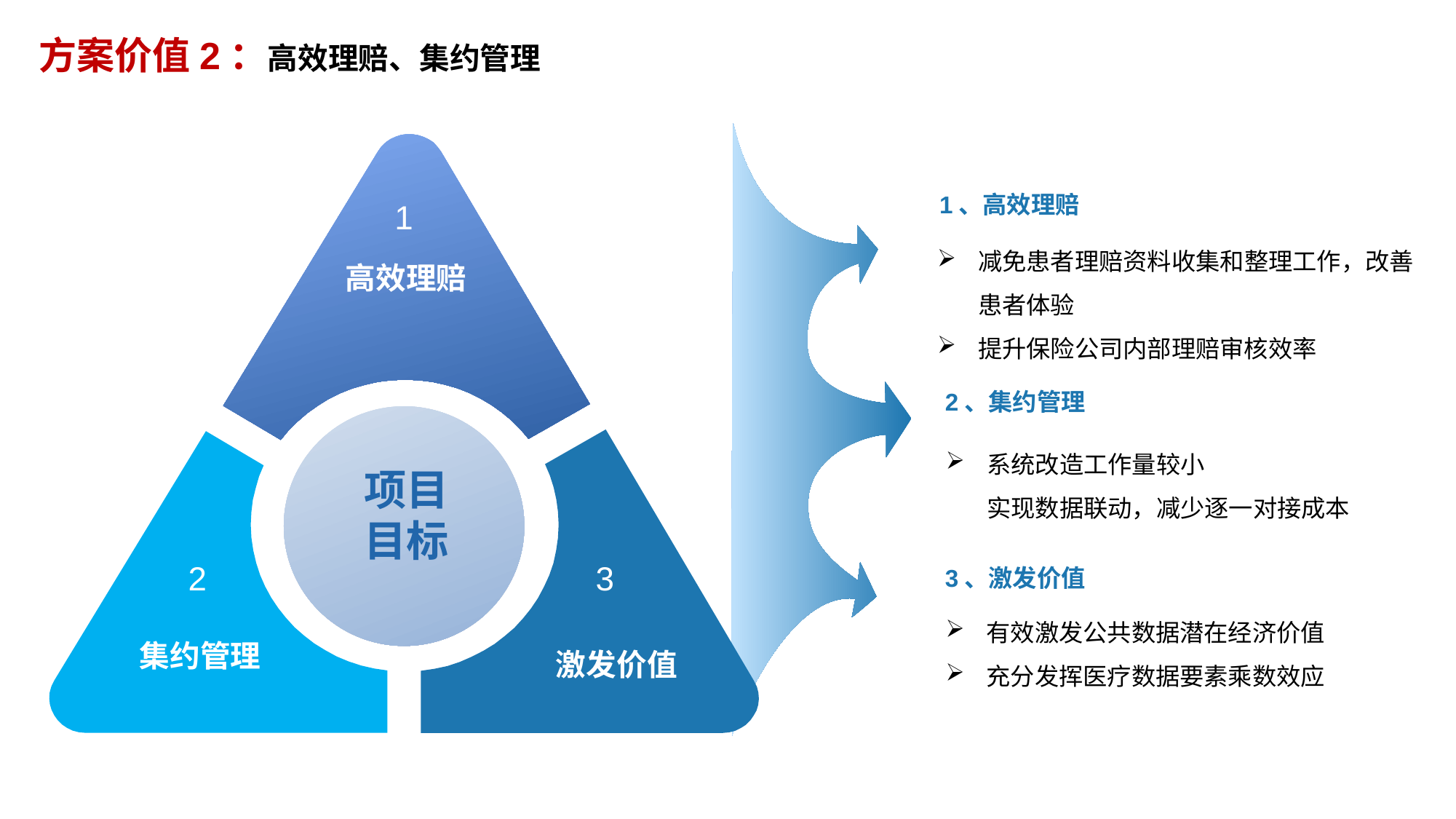

方案价值2：高效理赔、集约管理

1、高效理赔
1
减免患者理赔资料收集和整理工作，改善患者体验
提升保险公司内部理赔审核效率
高效理赔

2、集约管理

系统改造工作量较小
实现数据联动，减少逐一对接成本
项目
目标
3、激发价值
2
3
有效激发公共数据潜在经济价值
充分发挥医疗数据要素乘数效应
集约管理
激发价值